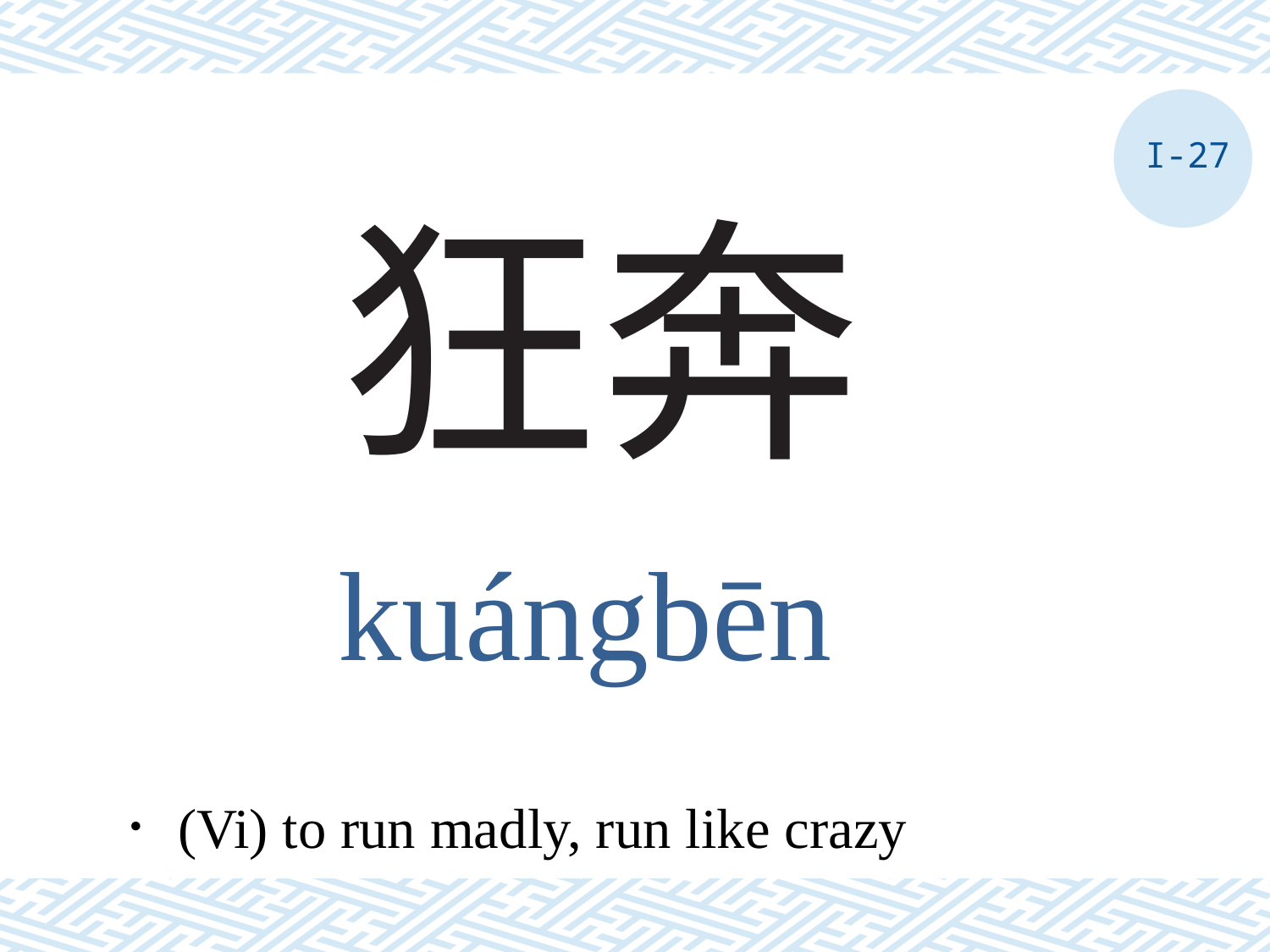

I-27

# 狂奔
kuángbēn
．(Vi) to run madly, run like crazy